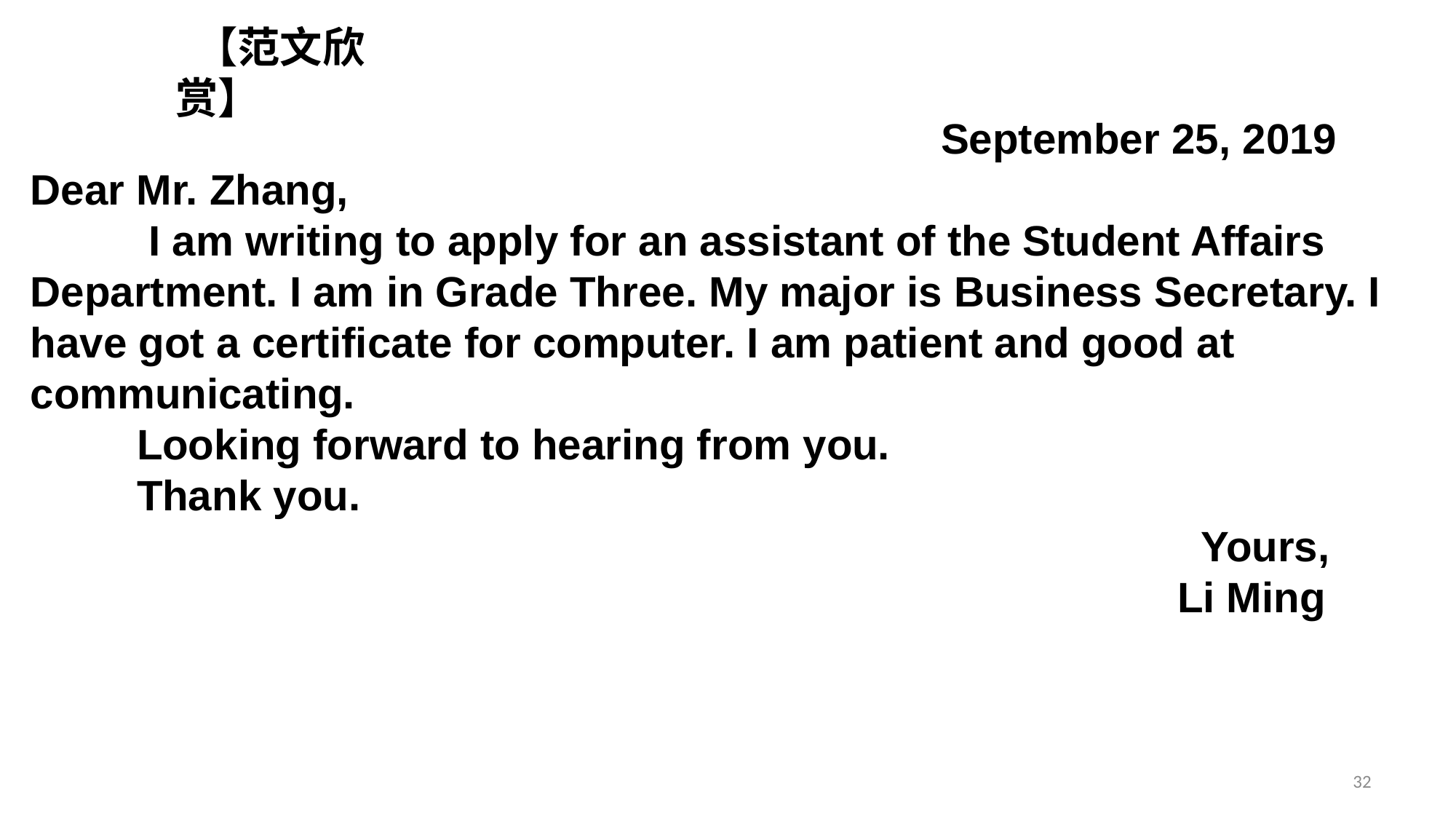

【范文欣赏】
                                                                             September 25, 2019
Dear Mr. Zhang,
          I am writing to apply for an assistant of the Student Affairs Department. I am in Grade Three. My major is Business Secretary. I have got a certificate for computer. I am patient and good at communicating.
         Looking forward to hearing from you.
         Thank you.
                                                                                                   Yours,
                                                                                                 Li Ming
32